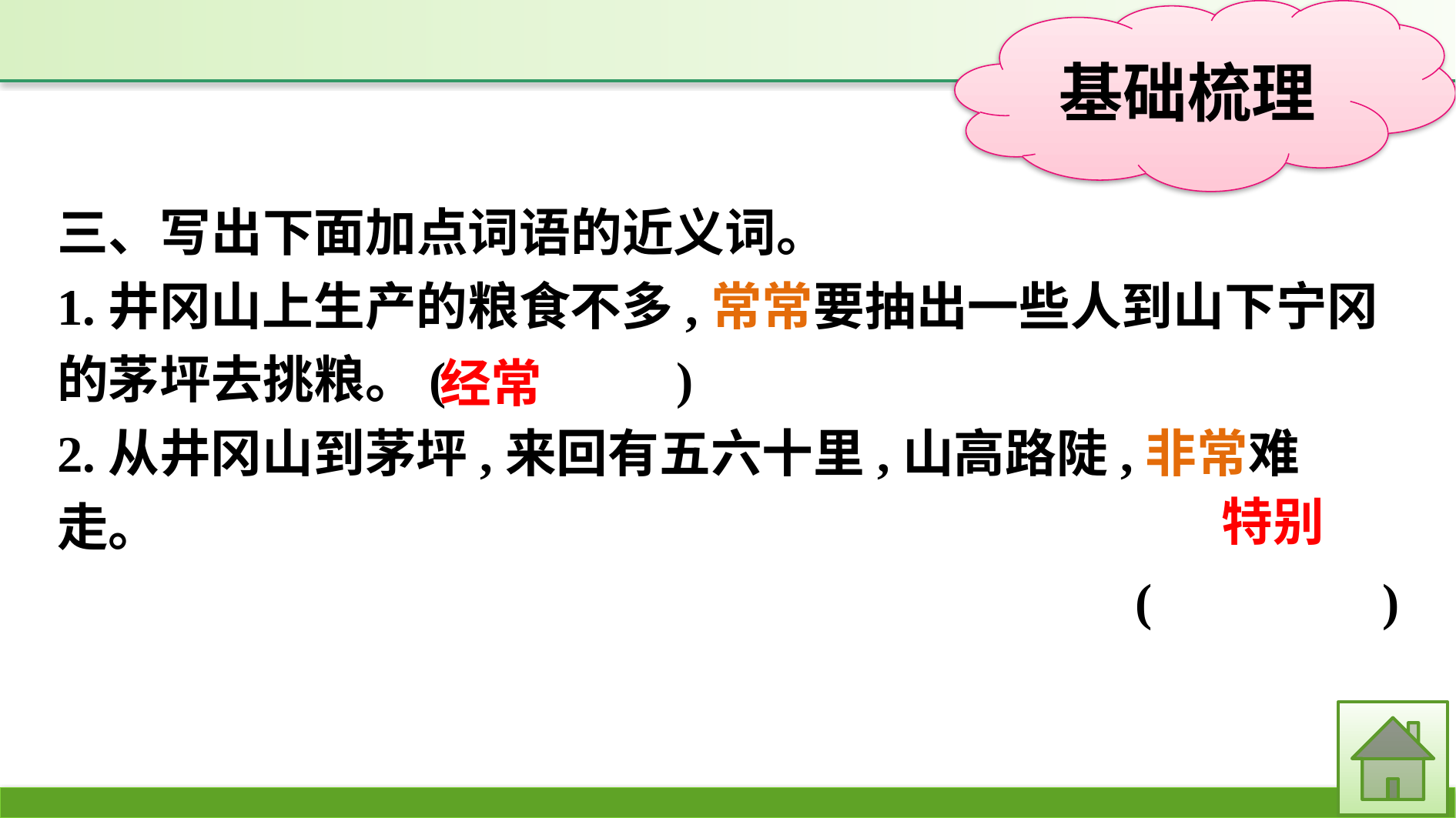

三、写出下面加点词语的近义词。
1.井冈山上生产的粮食不多,常常要抽出一些人到山下宁冈的茅坪去挑粮。(　　　　)
2.从井冈山到茅坪,来回有五六十里,山高路陡,非常难走。
(　　　　)
经常
特别